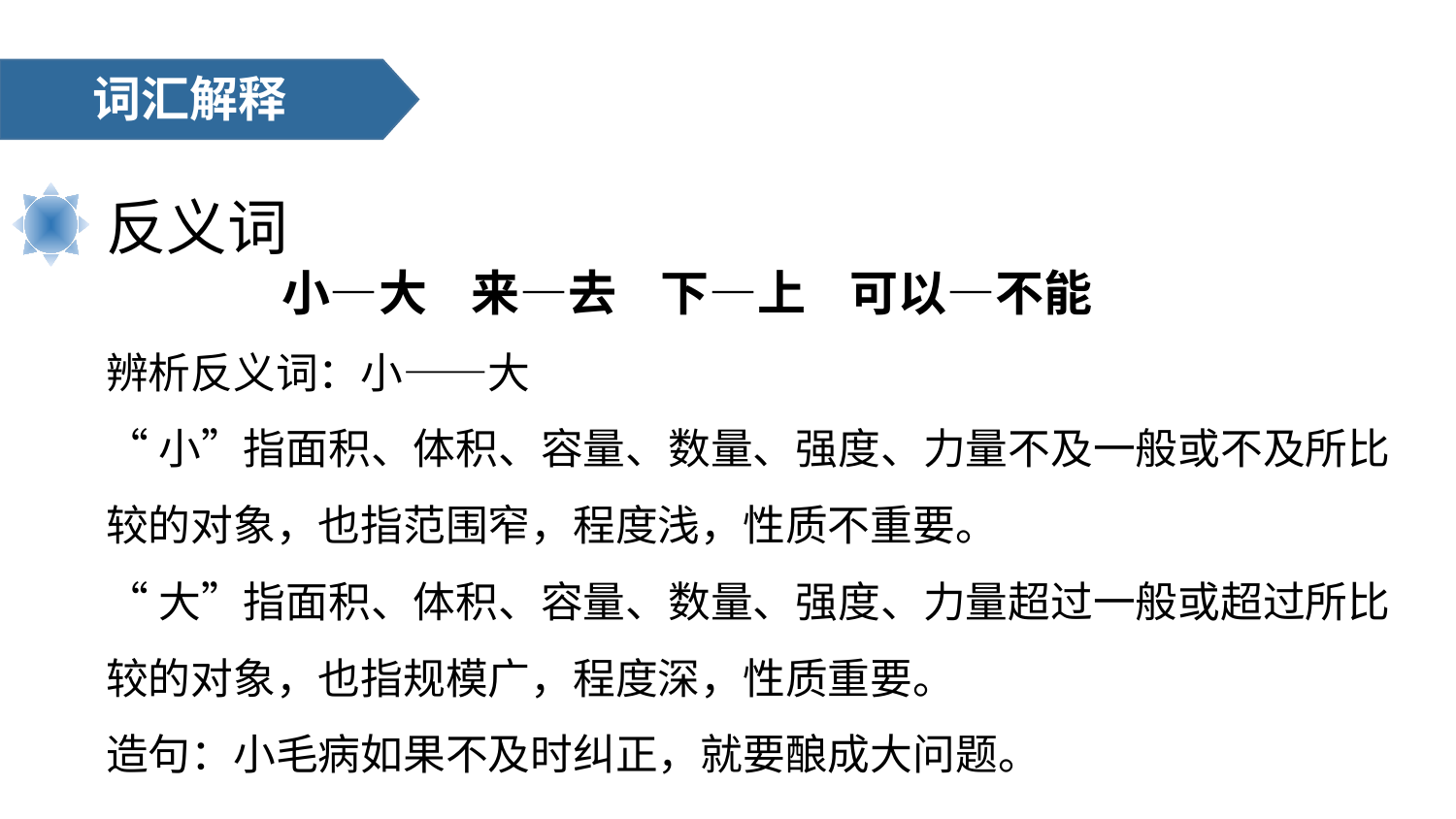

词汇解释

反义词
               小—大    来—去    下—上    可以—不能
辨析反义词：小——大
“小”指面积、体积、容量、数量、强度、力量不及一般或不及所比较的对象，也指范围窄，程度浅，性质不重要。
“大”指面积、体积、容量、数量、强度、力量超过一般或超过所比较的对象，也指规模广，程度深，性质重要。
造句：小毛病如果不及时纠正，就要酿成大问题。